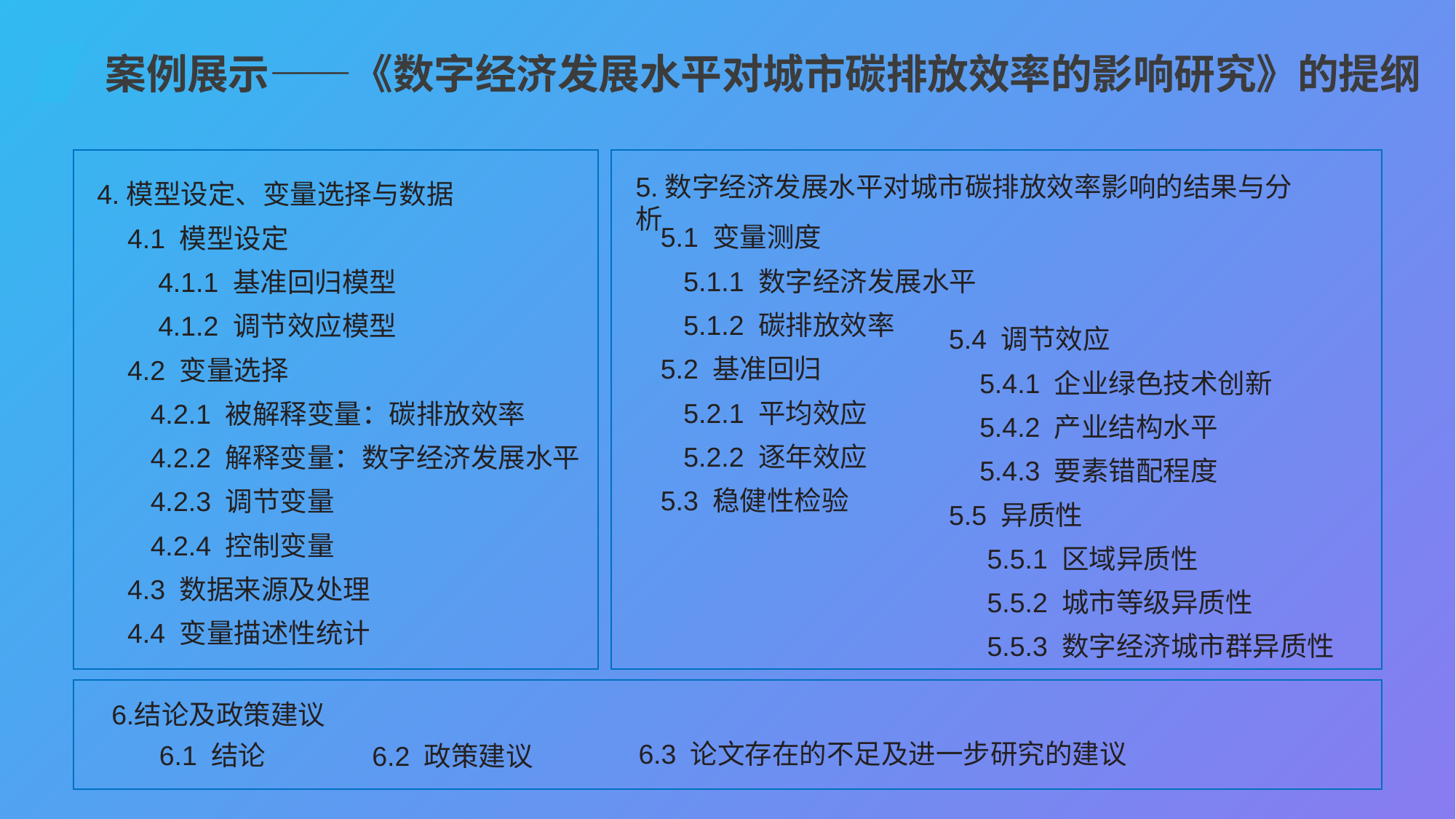

案例展示——《数字经济发展水平对城市碳排放效率的影响研究》的提纲

4.模型设定、变量选择与数据
    4.1 模型设定
        4.1.1 基准回归模型
        4.1.2 调节效应模型
    4.2 变量选择
       4.2.1 被解释变量：碳排放效率
       4.2.2 解释变量：数字经济发展水平
       4.2.3 调节变量
       4.2.4 控制变量
    4.3 数据来源及处理
    4.4 变量描述性统计
5.数字经济发展水平对城市碳排放效率影响的结果与分析
5.1 变量测度
   5.1.1 数字经济发展水平
   5.1.2 碳排放效率
5.2 基准回归
   5.2.1 平均效应
   5.2.2 逐年效应
5.3 稳健性检验
5.4 调节效应
    5.4.1 企业绿色技术创新
    5.4.2 产业结构水平
    5.4.3 要素错配程度
5.5 异质性
     5.5.1 区域异质性
     5.5.2 城市等级异质性
     5.5.3 数字经济城市群异质性

结论及政策建议
6.1 结论
6.3 论文存在的不足及进一步研究的建议
6.2 政策建议